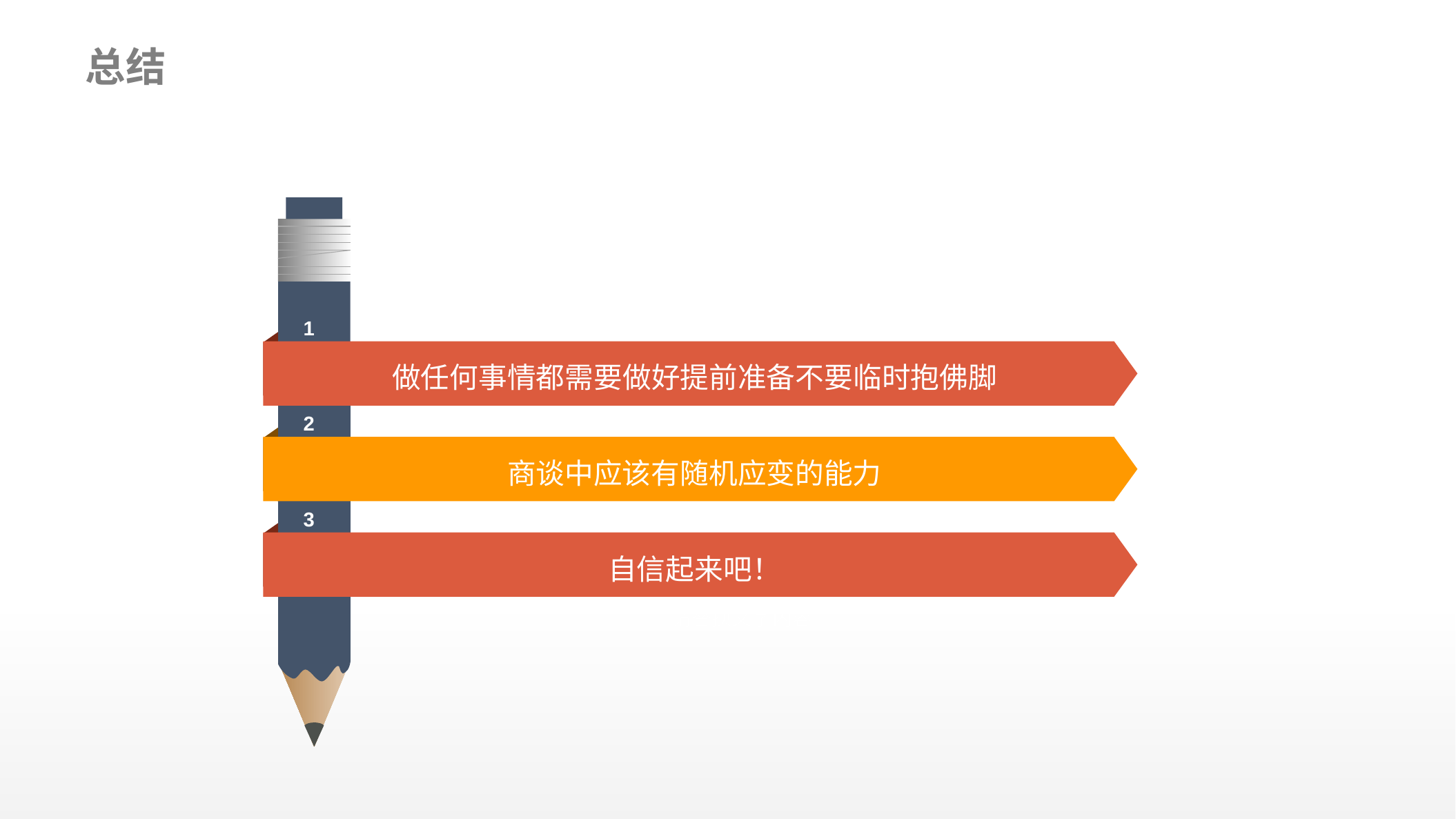

总结

1
请替换文字内容
做任何事情都需要做好提前准备不要临时抱佛脚

2
商谈中应该有随机应变的能力

3
请替换文字内容
自信起来吧！

请替换文字内容